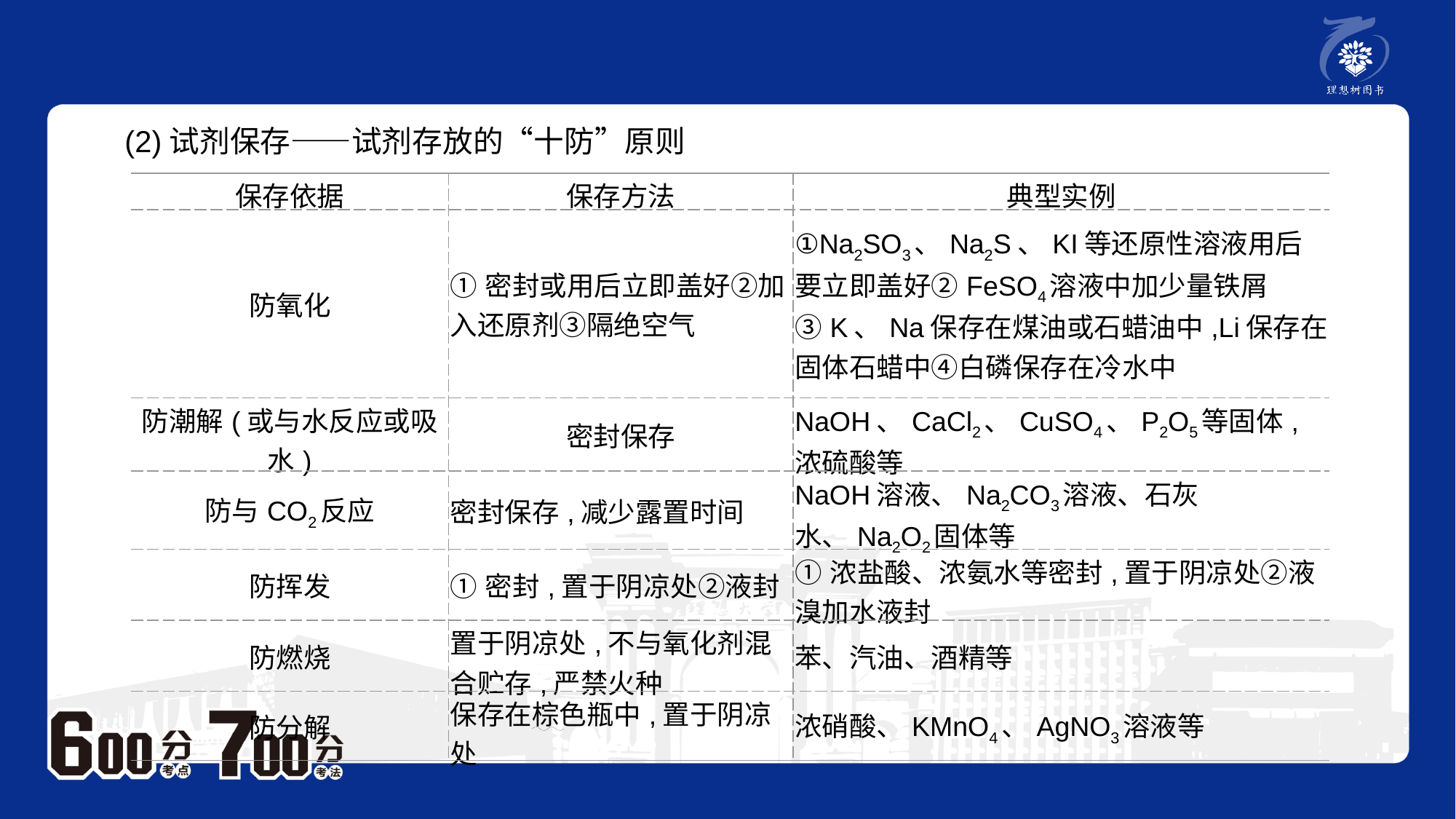

(2)试剂保存——试剂存放的“十防”原则
| 保存依据 | 保存方法 | 典型实例 |
| --- | --- | --- |
| 防氧化 | ①密封或用后立即盖好②加入还原剂③隔绝空气 | ①Na2SO3、Na2S、KI等还原性溶液用后要立即盖好②FeSO4溶液中加少量铁屑③K、Na保存在煤油或石蜡油中,Li保存在固体石蜡中④白磷保存在冷水中 |
| 防潮解(或与水反应或吸水) | 密封保存 | NaOH、CaCl2、CuSO4、P2O5等固体,浓硫酸等 |
| 防与CO2反应 | 密封保存,减少露置时间 | NaOH溶液、Na2CO3溶液、石灰水、Na2O2固体等 |
| 防挥发 | ①密封,置于阴凉处②液封 | ①浓盐酸、浓氨水等密封,置于阴凉处②液溴加水液封 |
| 防燃烧 | 置于阴凉处,不与氧化剂混合贮存,严禁火种 | 苯、汽油、酒精等 |
| 防分解 | 保存在棕色瓶中,置于阴凉处 | 浓硝酸、KMnO4、AgNO3溶液等 |